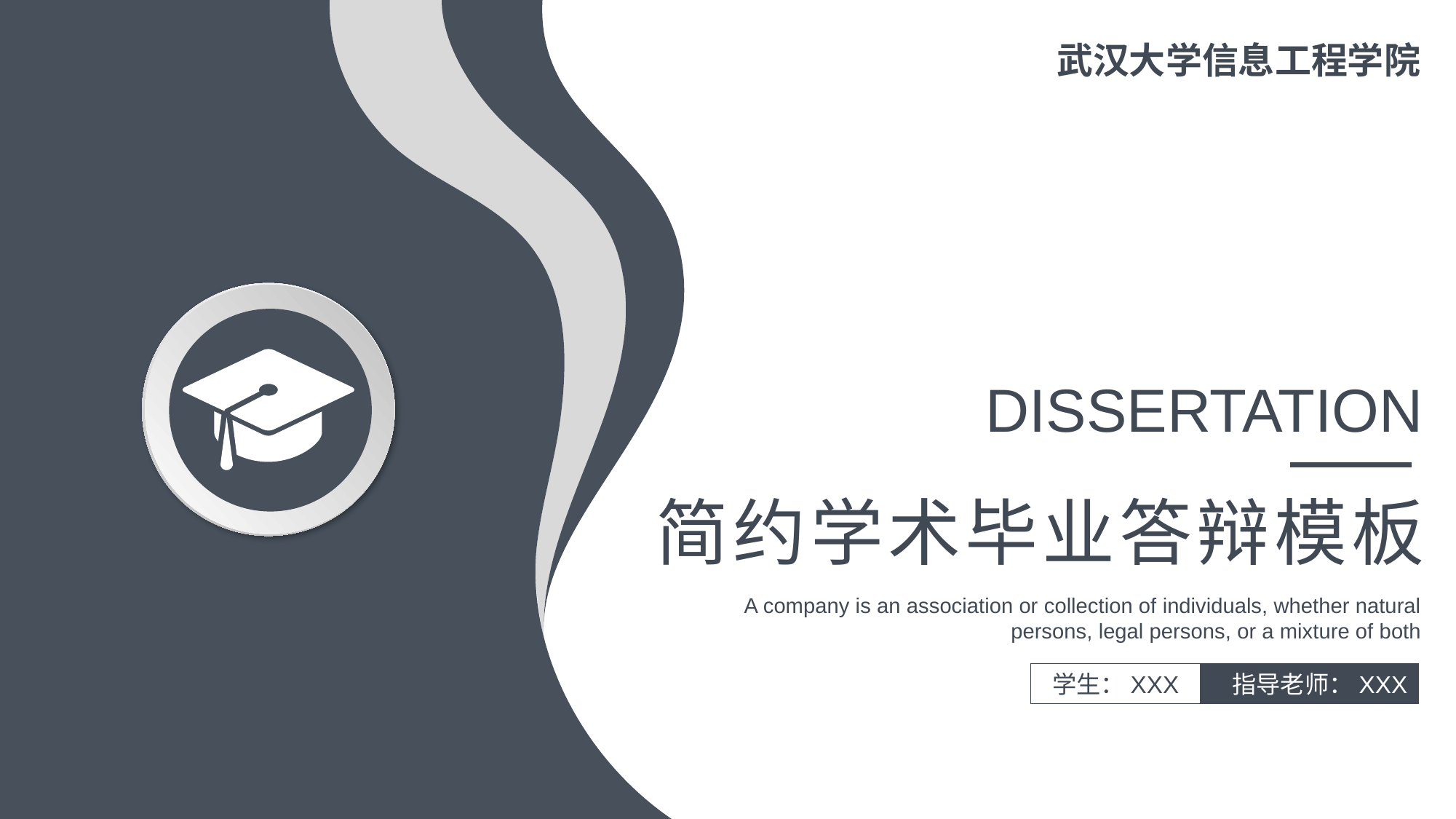

武汉大学信息工程学院

DISSERTATION
简约学术毕业答辩模板
A company is an association or collection of individuals, whether natural persons, legal persons, or a mixture of both
学生：XXX
指导老师：XXX